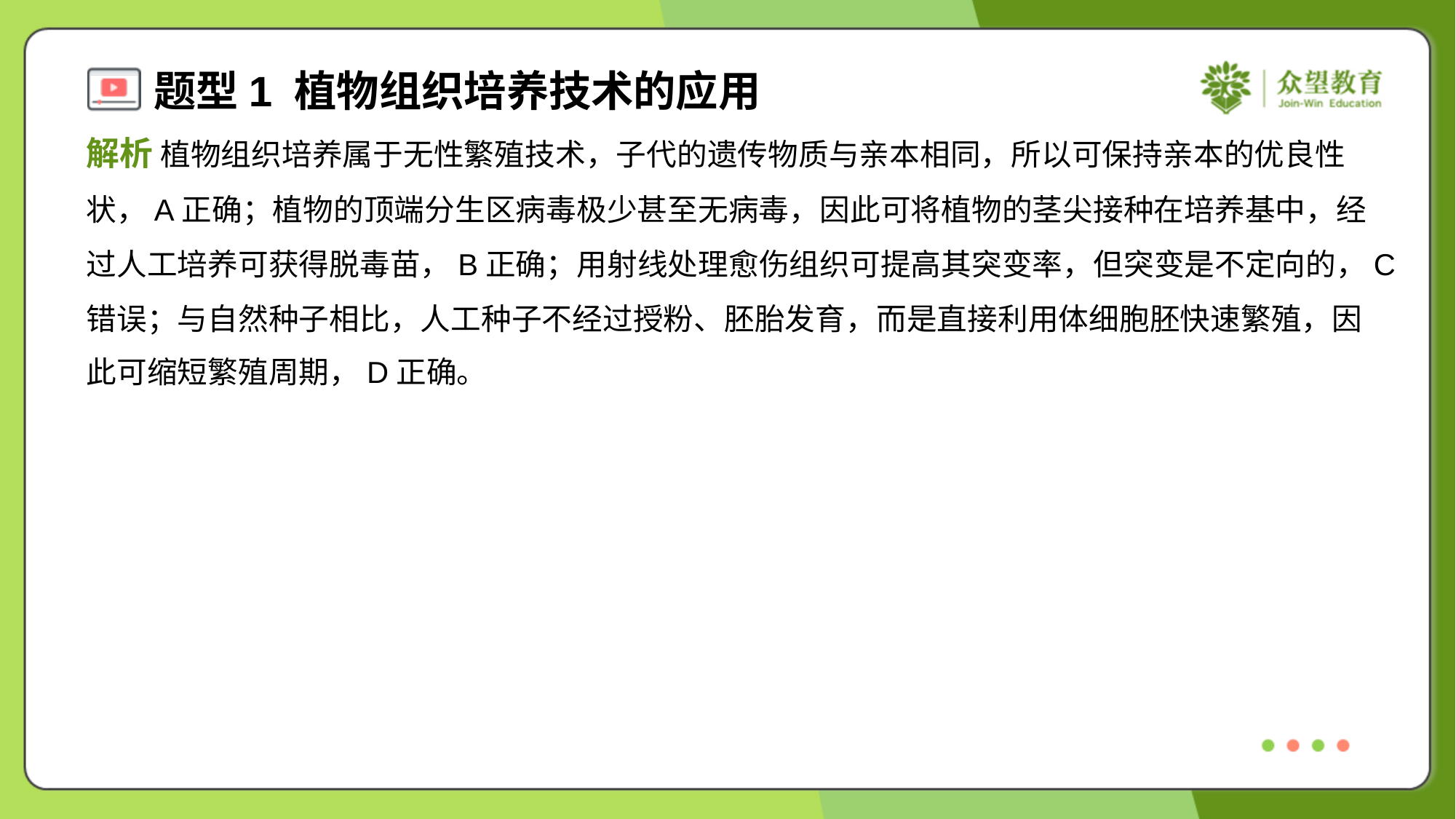

解析 植物组织培养属于无性繁殖技术，子代的遗传物质与亲本相同，所以可保持亲本的优良性
状，A正确；植物的顶端分生区病毒极少甚至无病毒，因此可将植物的茎尖接种在培养基中，经
过人工培养可获得脱毒苗，B正确；用射线处理愈伤组织可提高其突变率，但突变是不定向的，C
错误；与自然种子相比，人工种子不经过授粉、胚胎发育，而是直接利用体细胞胚快速繁殖，因
此可缩短繁殖周期，D正确。